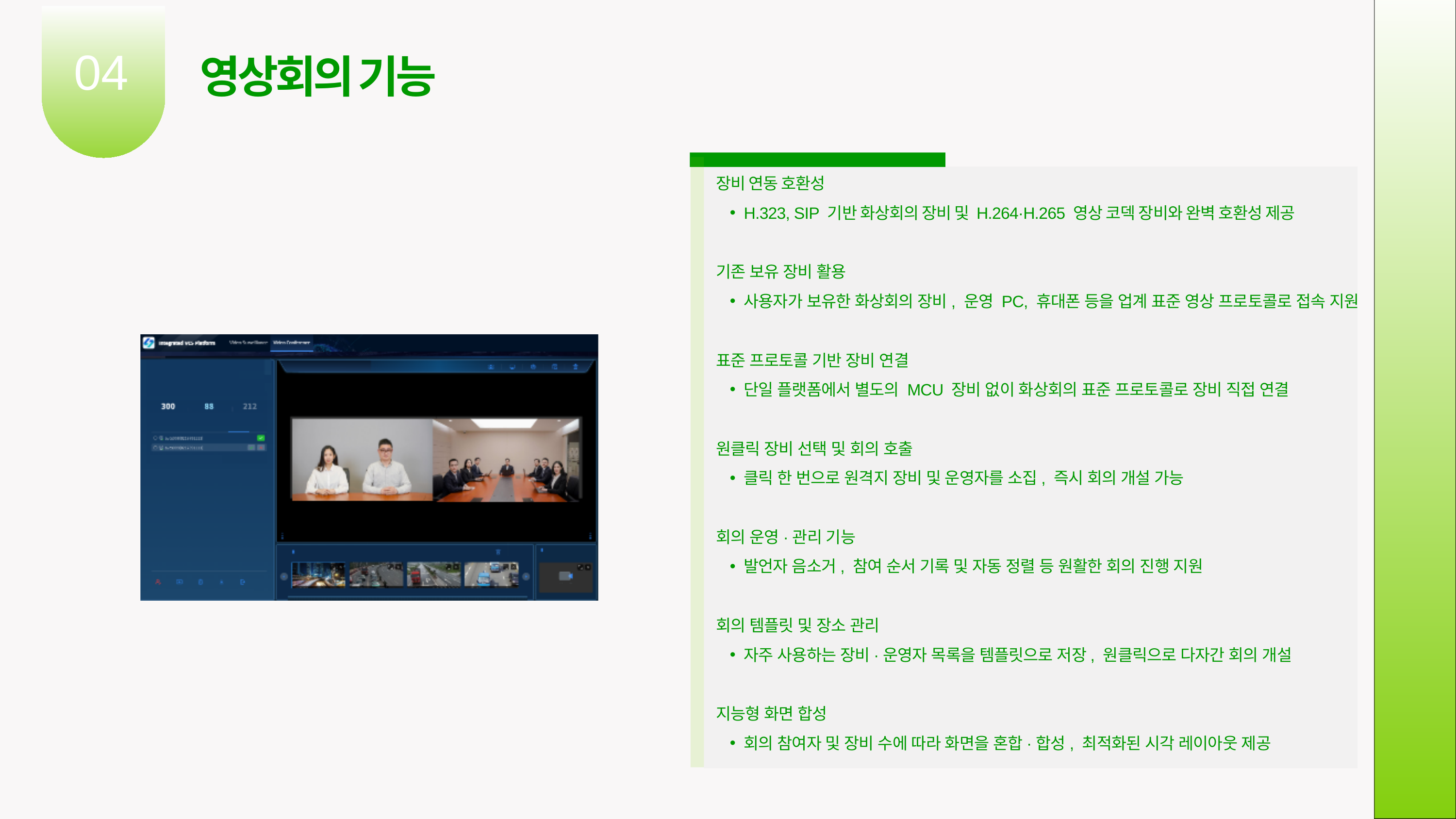

04
영상회의 기능

장비 연동 호환성
H.323, SIP 기반 화상회의 장비 및 H.264·H.265 영상 코덱 장비와 완벽 호환성 제공

기존 보유 장비 활용
사용자가 보유한 화상회의 장비, 운영 PC, 휴대폰 등을 업계 표준 영상 프로토콜로 접속 지원

표준 프로토콜 기반 장비 연결
단일 플랫폼에서 별도의 MCU 장비 없이 화상회의 표준 프로토콜로 장비 직접 연결

원클릭 장비 선택 및 회의 호출
클릭 한 번으로 원격지 장비 및 운영자를 소집, 즉시 회의 개설 가능

회의 운영·관리 기능
발언자 음소거, 참여 순서 기록 및 자동 정렬 등 원활한 회의 진행 지원

회의 템플릿 및 장소 관리
자주 사용하는 장비·운영자 목록을 템플릿으로 저장, 원클릭으로 다자간 회의 개설

지능형 화면 합성
회의 참여자 및 장비 수에 따라 화면을 혼합·합성, 최적화된 시각 레이아웃 제공